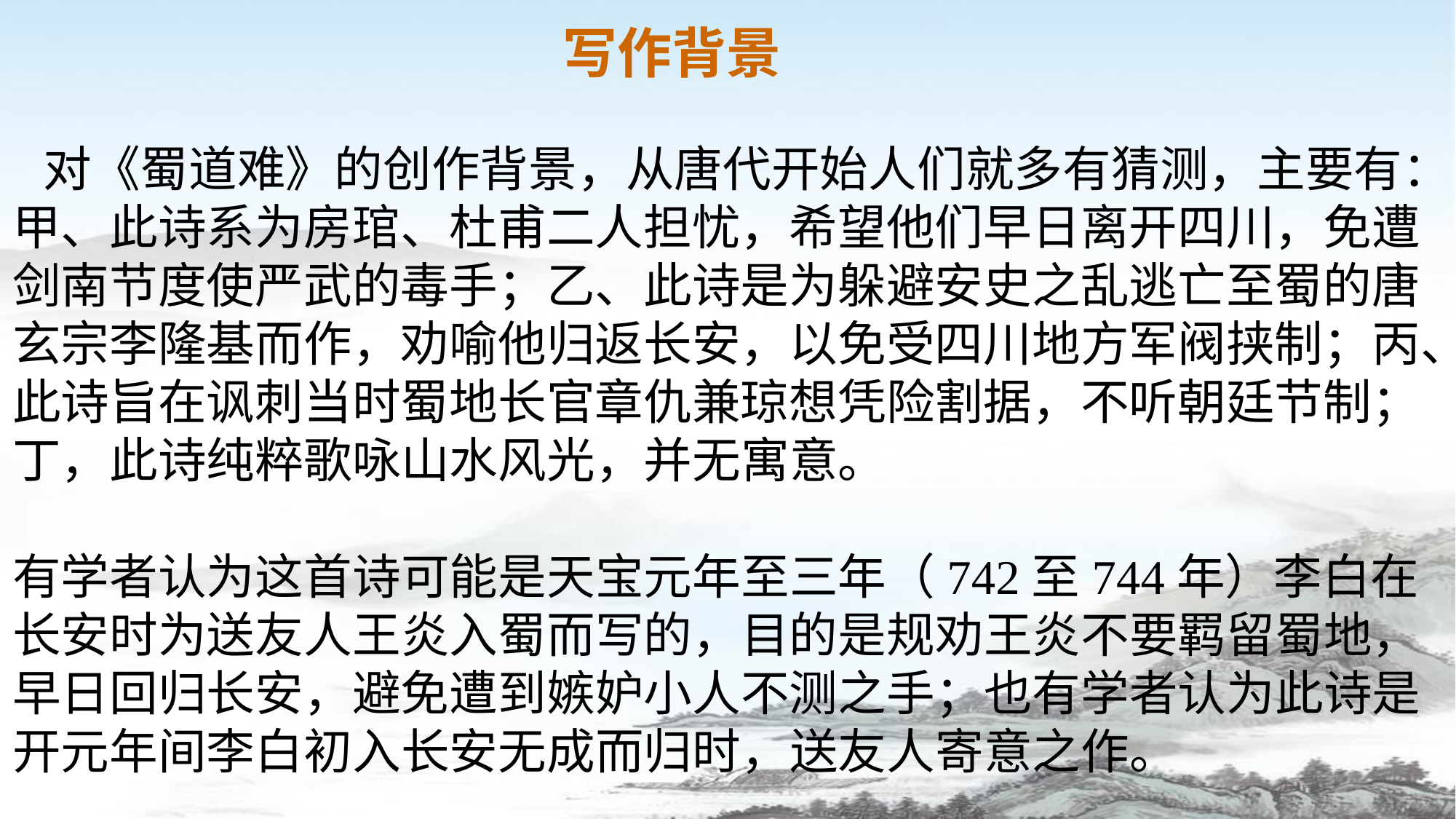

写作背景
  对《蜀道难》的创作背景，从唐代开始人们就多有猜测，主要有：甲、此诗系为房琯、杜甫二人担忧，希望他们早日离开四川，免遭剑南节度使严武的毒手；乙、此诗是为躲避安史之乱逃亡至蜀的唐玄宗李隆基而作，劝喻他归返长安，以免受四川地方军阀挟制；丙、此诗旨在讽刺当时蜀地长官章仇兼琼想凭险割据，不听朝廷节制；丁，此诗纯粹歌咏山水风光，并无寓意。

有学者认为这首诗可能是天宝元年至三年（742至744年）李白在长安时为送友人王炎入蜀而写的，目的是规劝王炎不要羁留蜀地，早日回归长安，避免遭到嫉妒小人不测之手；也有学者认为此诗是开元年间李白初入长安无成而归时，送友人寄意之作。